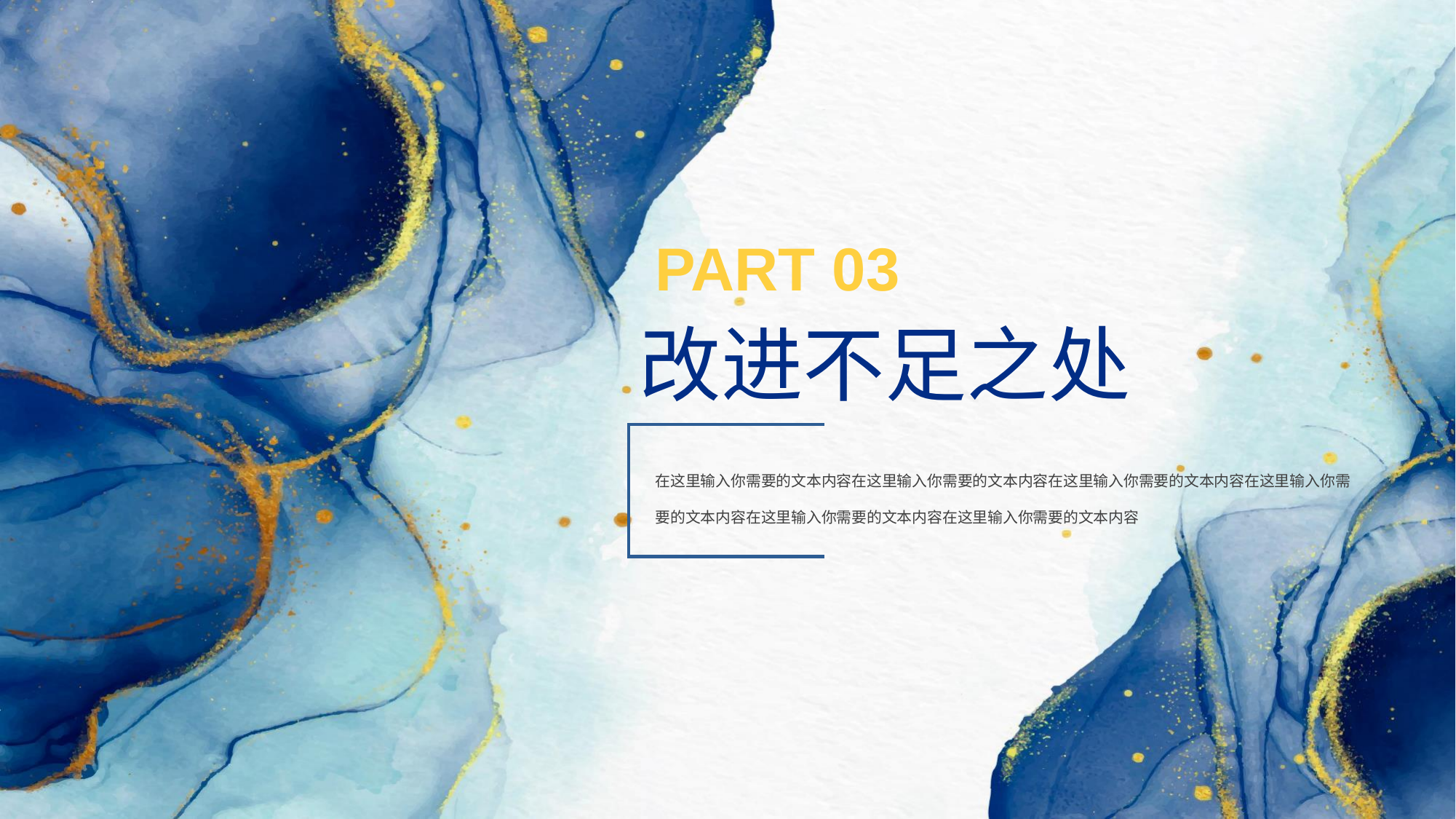

PART 03
改进不足之处

在这里输入你需要的文本内容在这里输入你需要的文本内容在这里输入你需要的文本内容在这里输入你需要的文本内容在这里输入你需要的文本内容在这里输入你需要的文本内容